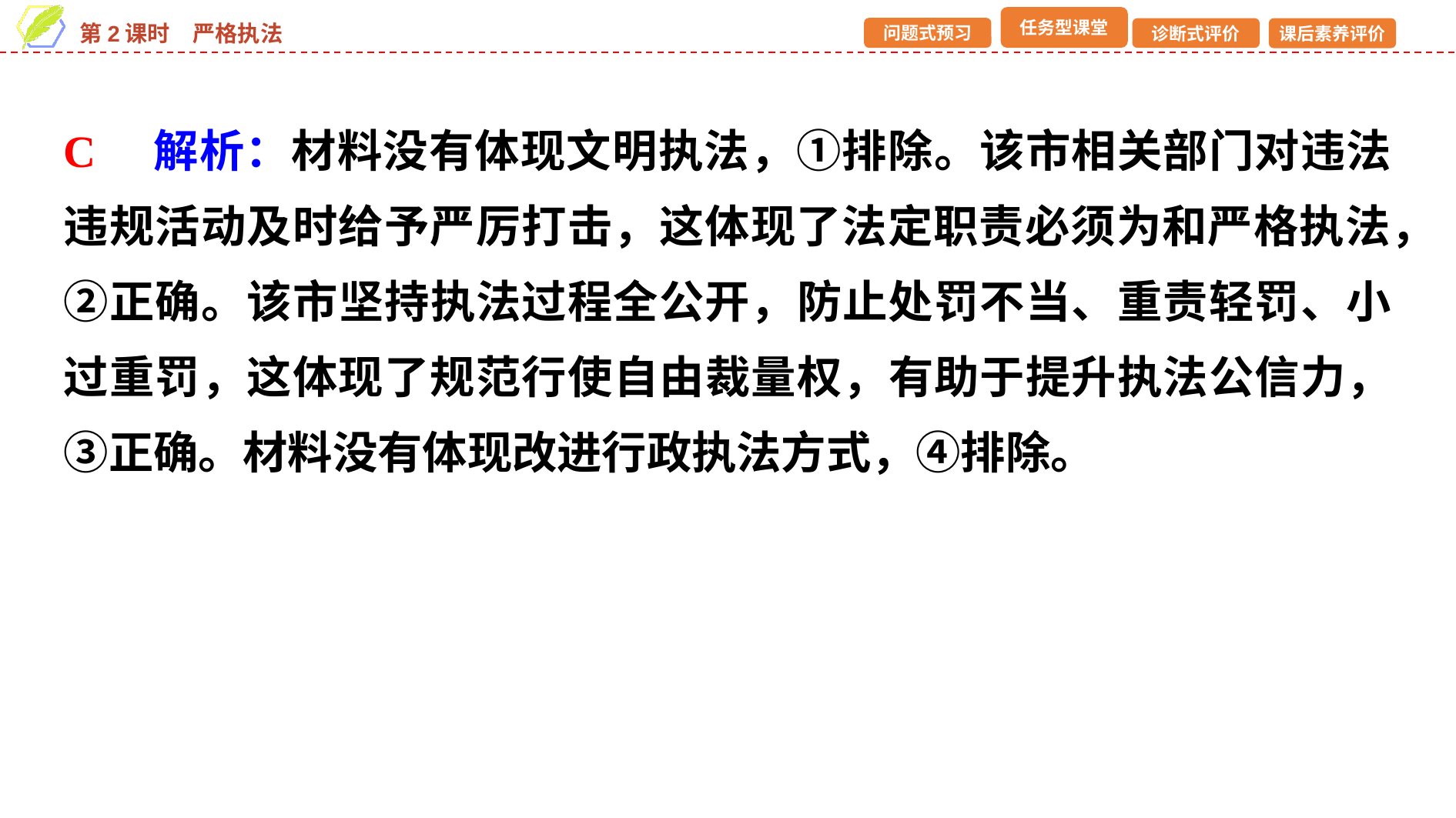

C　解析：材料没有体现文明执法，①排除。该市相关部门对违法违规活动及时给予严厉打击，这体现了法定职责必须为和严格执法，②正确。该市坚持执法过程全公开，防止处罚不当、重责轻罚、小过重罚，这体现了规范行使自由裁量权，有助于提升执法公信力，③正确。材料没有体现改进行政执法方式，④排除。